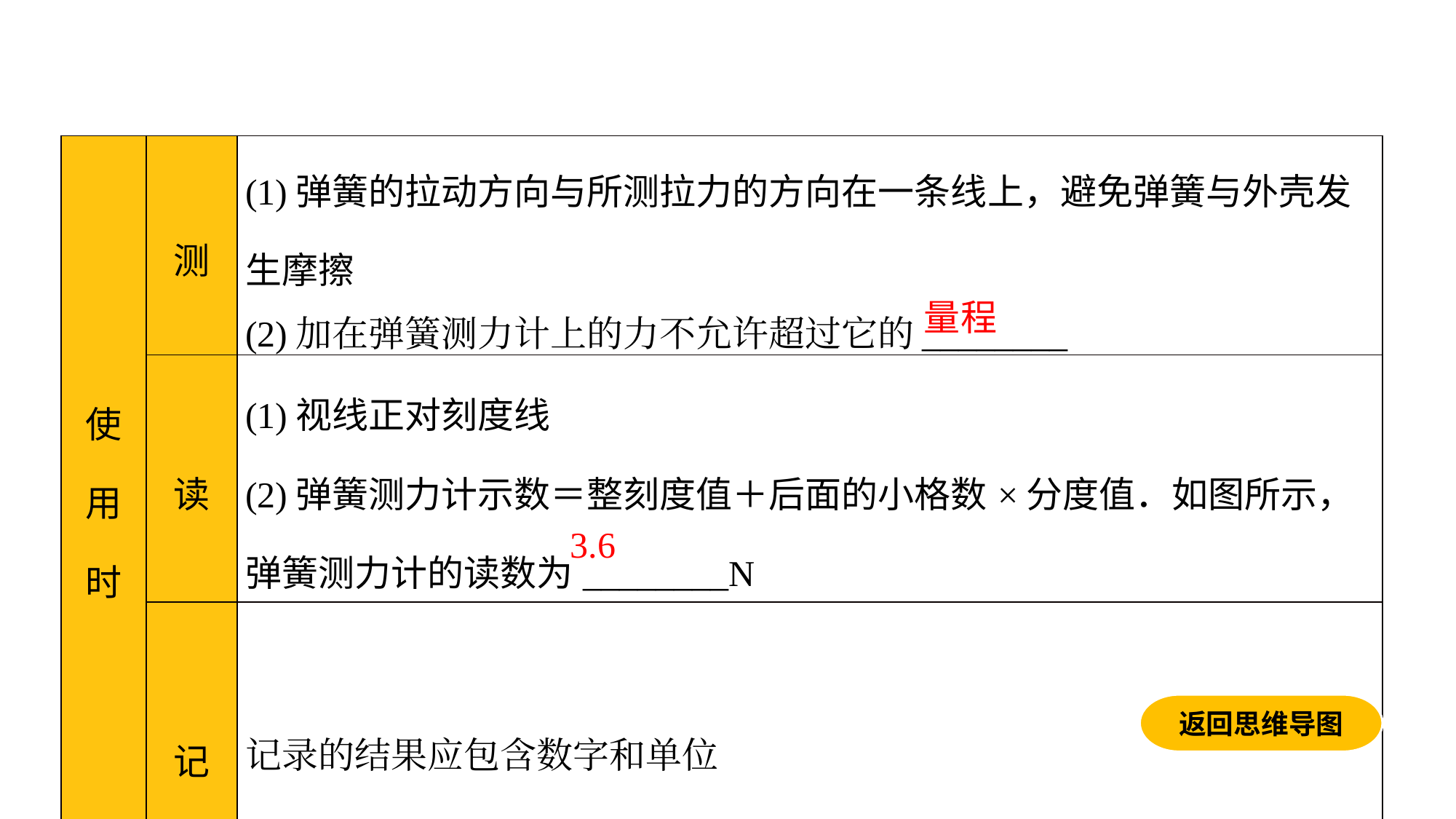

| 使 用 时 | 测 | (1)弹簧的拉动方向与所测拉力的方向在一条线上，避免弹簧与外壳发生摩擦 (2)加在弹簧测力计上的力不允许超过它的\_\_\_\_\_\_\_\_ |
| --- | --- | --- |
|  | 读 | (1)视线正对刻度线 (2)弹簧测力计示数＝整刻度值＋后面的小格数×分度值．如图所示，弹簧测力计的读数为\_\_\_\_\_\_\_\_N |
|  | 记 | 记录的结果应包含数字和单位 |
量程
3.6
返回思维导图